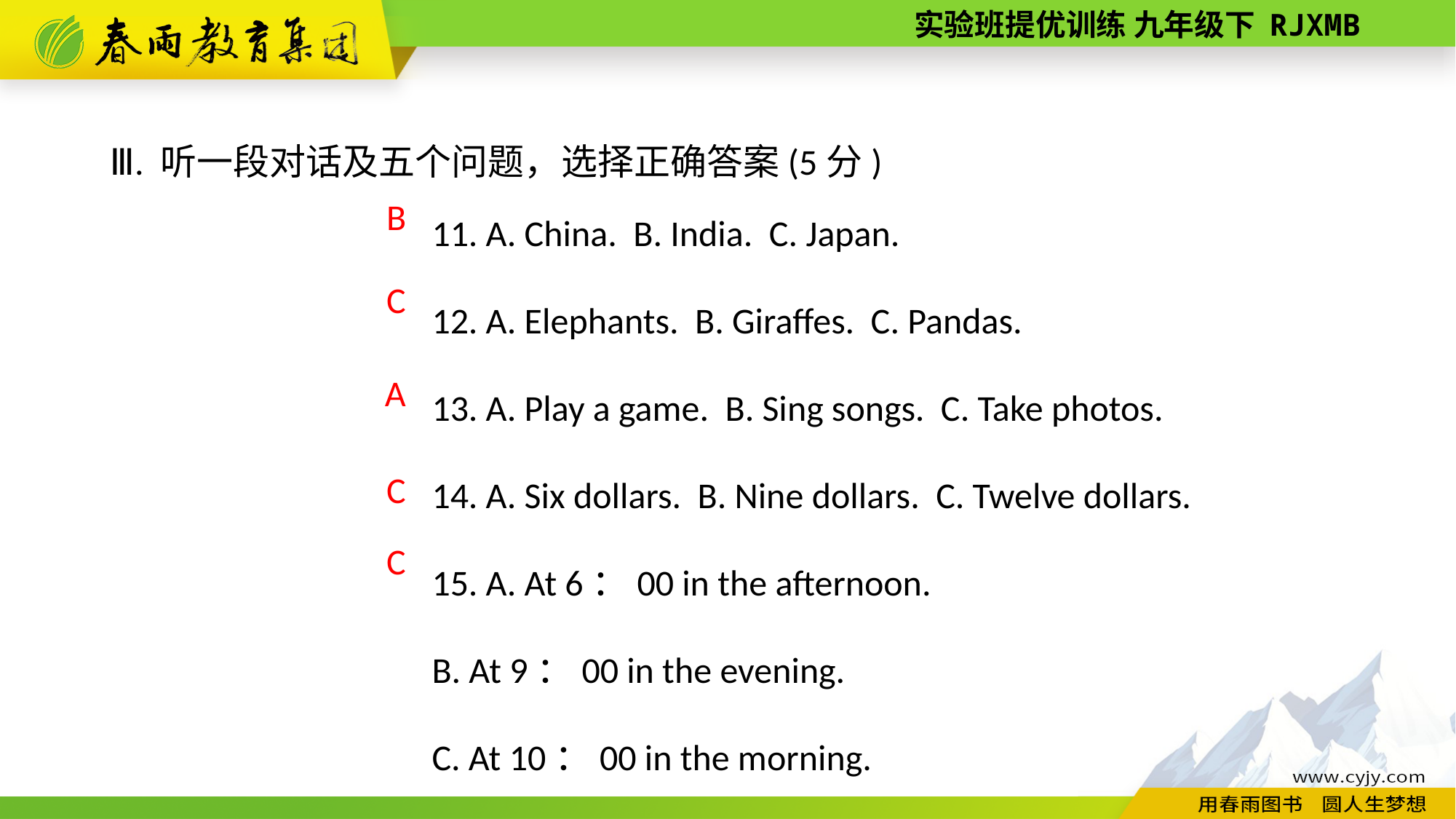

Ⅲ. 听一段对话及五个问题，选择正确答案(5分)
11. A. China.  B. India.  C. Japan.
12. A. Elephants.  B. Giraffes.  C. Pandas.
13. A. Play a game.  B. Sing songs.  C. Take photos.
14. A. Six dollars.  B. Nine dollars.  C. Twelve dollars.
15. A. At 6：00 in the afternoon.
B. At 9：00 in the evening.
C. At 10：00 in the morning.
B
C
A
C
C